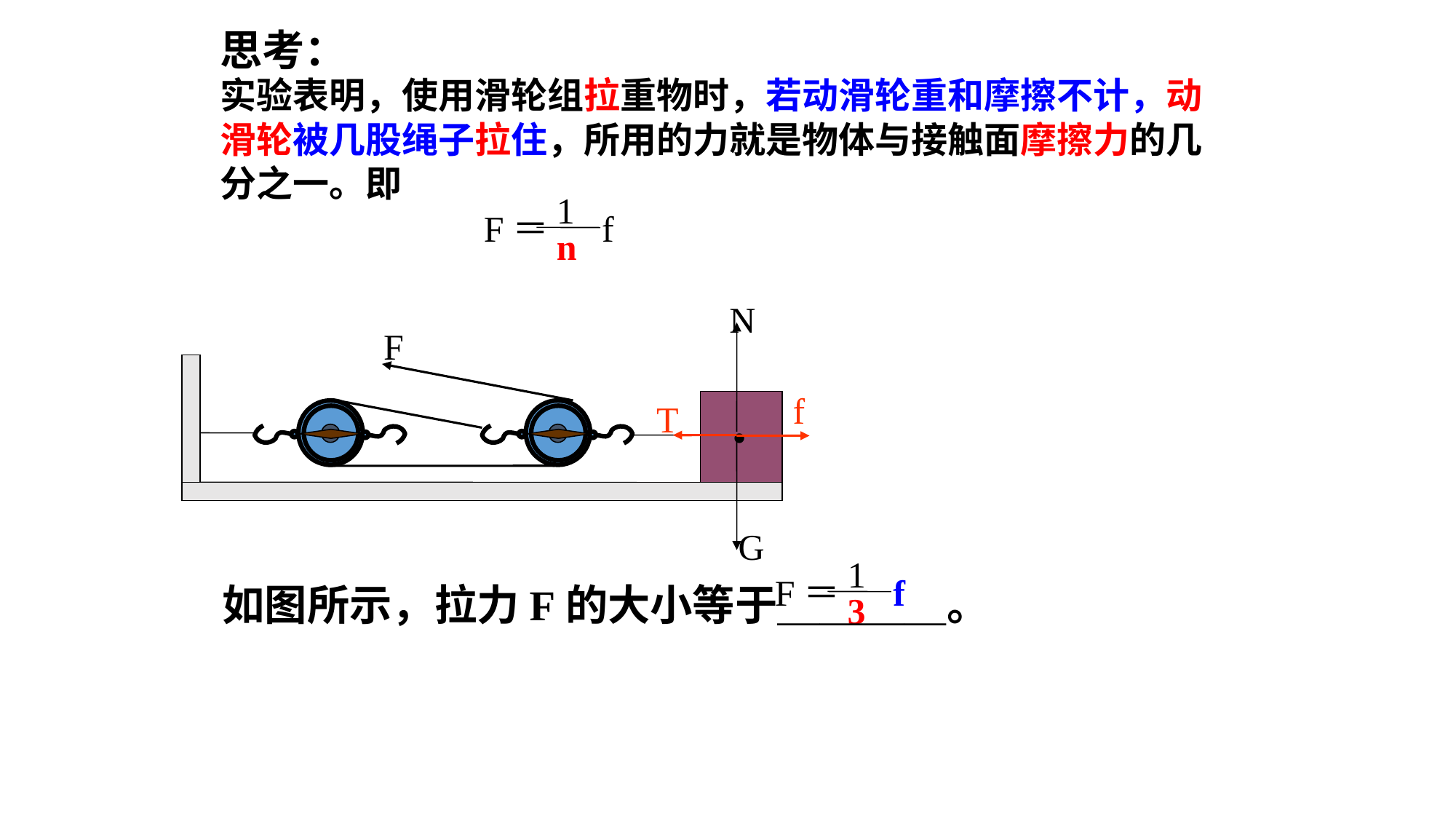

思考：
实验表明，使用滑轮组拉重物时，若动滑轮重和摩擦不计，动滑轮被几股绳子拉住，所用的力就是物体与接触面摩擦力的几分之一。即
1
n

F＝
f
N

F

.

f

T

G
1
3

F＝
f
如图所示，拉力F的大小等于＿＿＿＿。